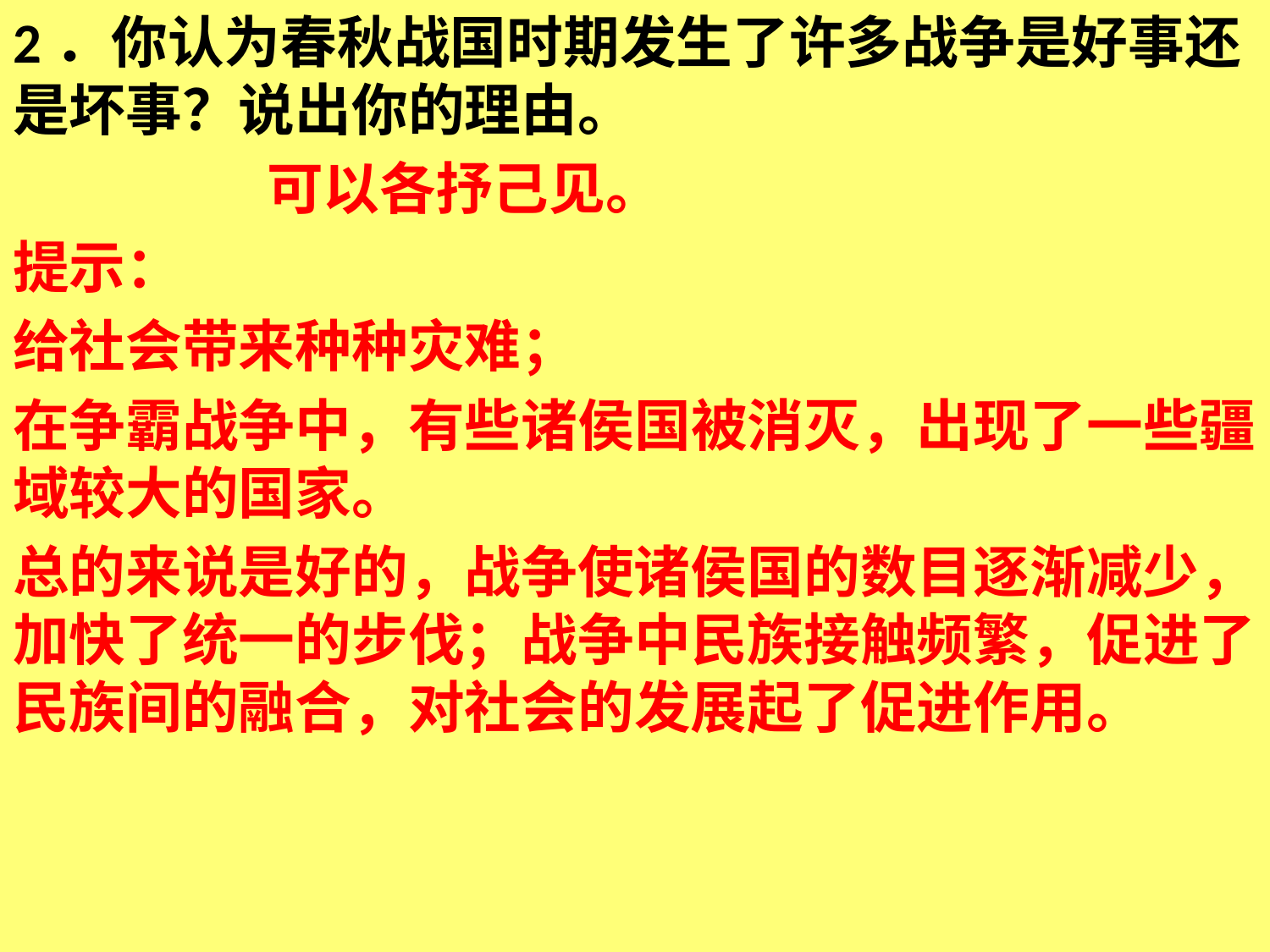

2．你认为春秋战国时期发生了许多战争是好事还是坏事？说出你的理由。
		可以各抒己见。
提示：
给社会带来种种灾难；
在争霸战争中，有些诸侯国被消灭，出现了一些疆域较大的国家。
总的来说是好的，战争使诸侯国的数目逐渐减少，加快了统一的步伐；战争中民族接触频繁，促进了民族间的融合，对社会的发展起了促进作用。